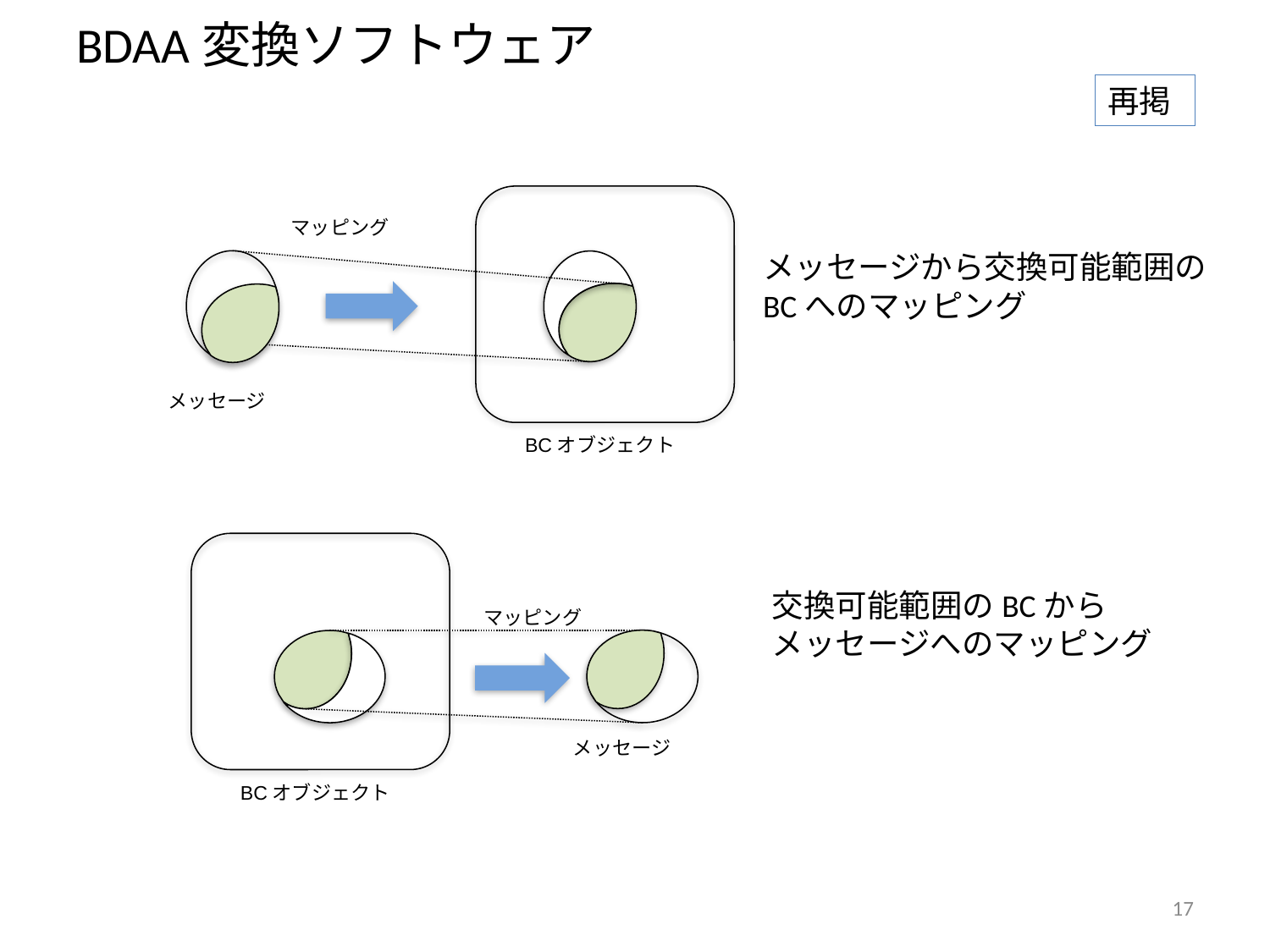

# BDAA変換ソフトウェア
再掲

マッピング

メッセージ
BCオブジェクト
メッセージから交換可能範囲の
BCへのマッピング

マッピング

メッセージ
BCオブジェクト
交換可能範囲のBCから
メッセージへのマッピング
17